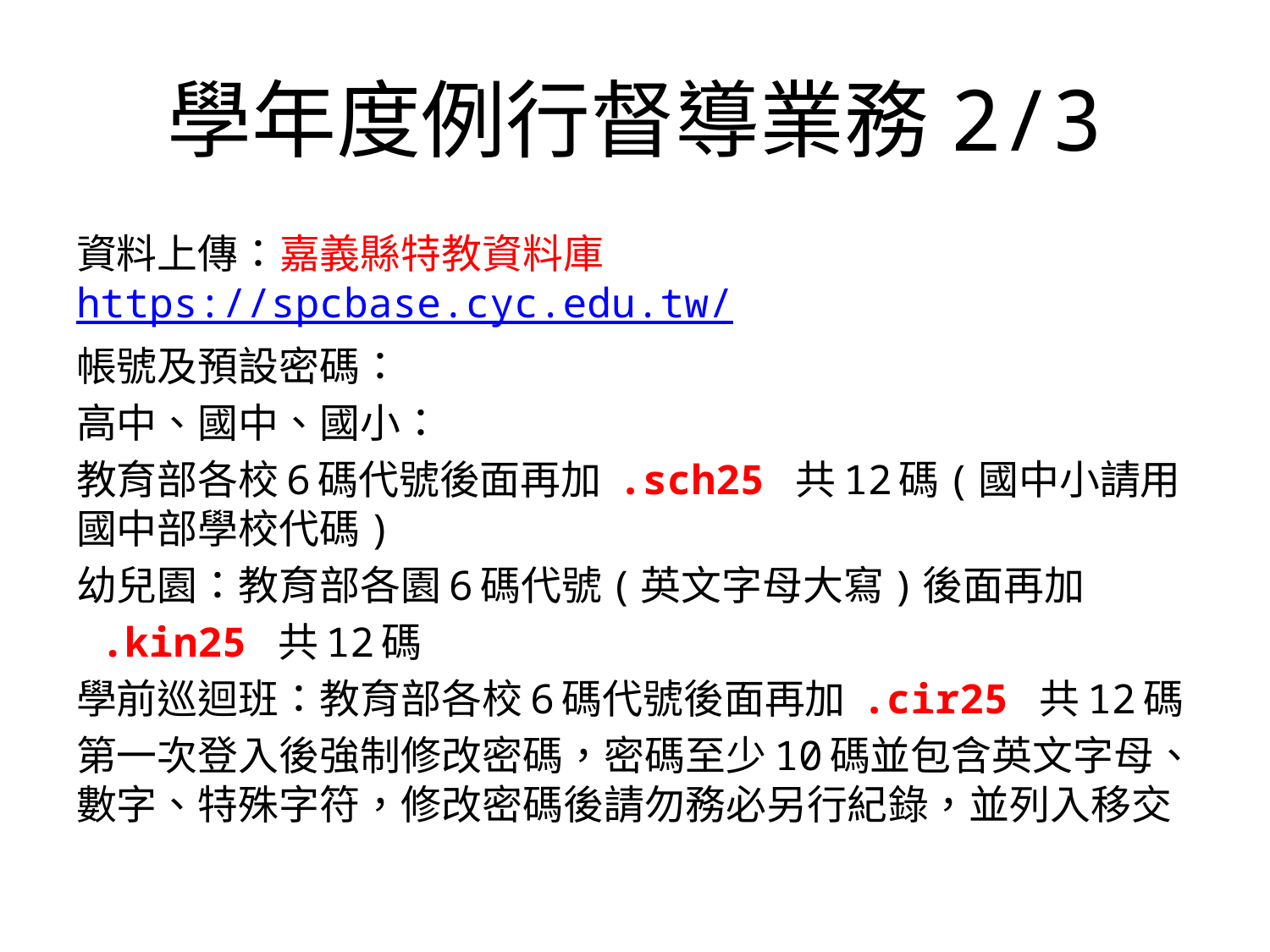

# 學年度例行督導業務2/3
資料上傳：嘉義縣特教資料庫   https://spcbase.cyc.edu.tw/
帳號及預設密碼：
高中、國中、國小：
教育部各校6碼代號後面再加 .sch25 共12碼(國中小請用國中部學校代碼)
幼兒園：教育部各園6碼代號(英文字母大寫)後面再加
 .kin25 共12碼
學前巡迴班：教育部各校6碼代號後面再加 .cir25 共12碼
第一次登入後強制修改密碼，密碼至少10碼並包含英文字母、數字、特殊字符，修改密碼後請勿務必另行紀錄，並列入移交